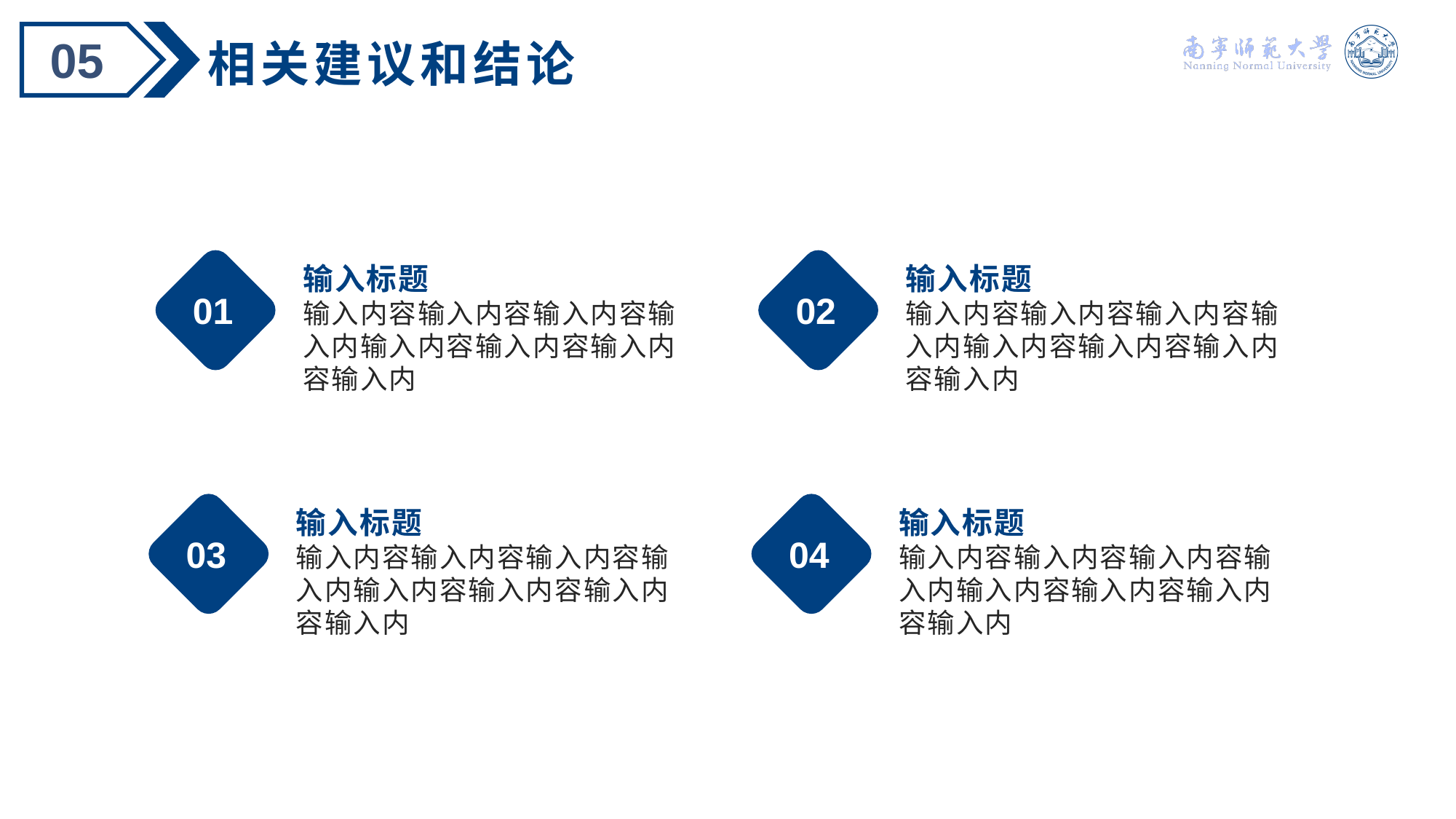

05
相关建议和结论

输入标题
输入内容输入内容输入内容输入内输入内容输入内容输入内容输入内

01
输入标题
输入内容输入内容输入内容输入内输入内容输入内容输入内容输入内

02
输入标题
输入内容输入内容输入内容输入内输入内容输入内容输入内容输入内

03
输入标题
输入内容输入内容输入内容输入内输入内容输入内容输入内容输入内

04